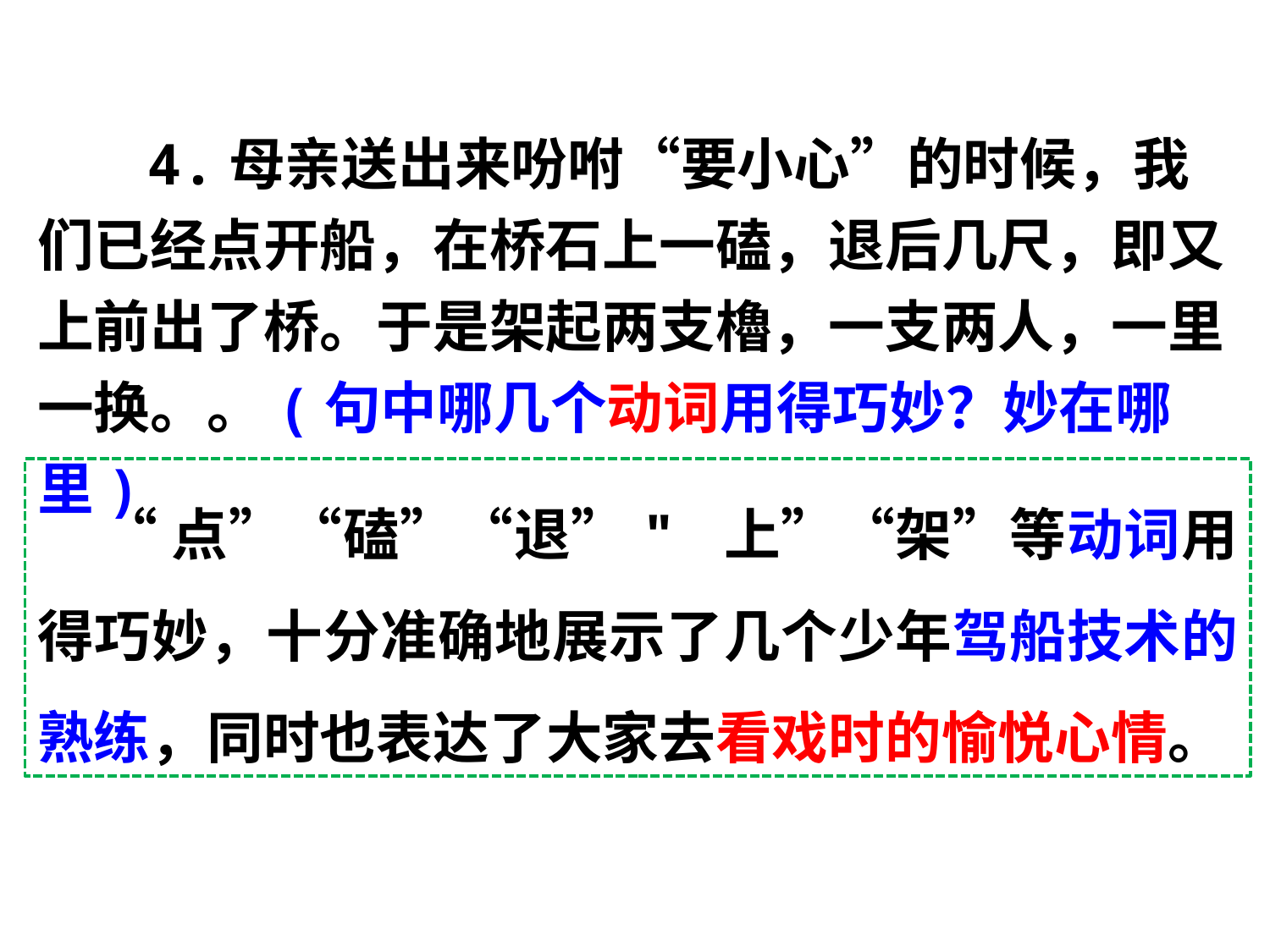

4.母亲送出来吩咐“要小心”的时候，我们已经点开船，在桥石上一磕，退后几尺，即又上前出了桥。于是架起两支櫓，一支两人，一里一换。。(句中哪几个动词用得巧妙？妙在哪里)
“点”“磕”“退”" 上”“架”等动词用得巧妙，十分准确地展示了几个少年驾船技术的熟练，同时也表达了大家去看戏时的愉悦心情。